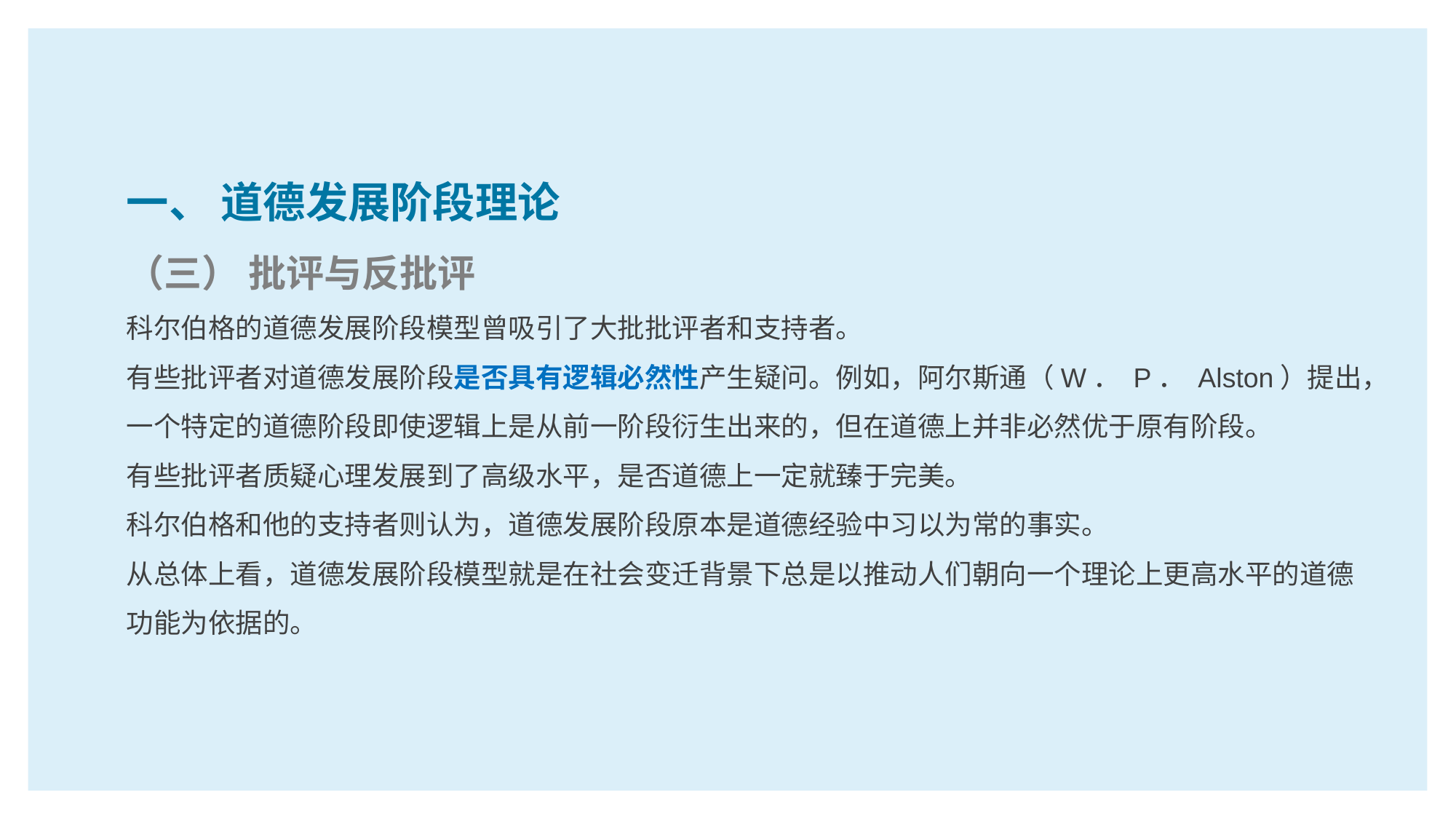

一、 道德发展阶段理论
（三） 批评与反批评
科尔伯格的道德发展阶段模型曾吸引了大批批评者和支持者。
有些批评者对道德发展阶段是否具有逻辑必然性产生疑问。例如，阿尔斯通（W． P． Alston）提出，一个特定的道德阶段即使逻辑上是从前一阶段衍生出来的，但在道德上并非必然优于原有阶段。
有些批评者质疑心理发展到了高级水平，是否道德上一定就臻于完美。
科尔伯格和他的支持者则认为，道德发展阶段原本是道德经验中习以为常的事实。
从总体上看，道德发展阶段模型就是在社会变迁背景下总是以推动人们朝向一个理论上更高水平的道德功能为依据的。